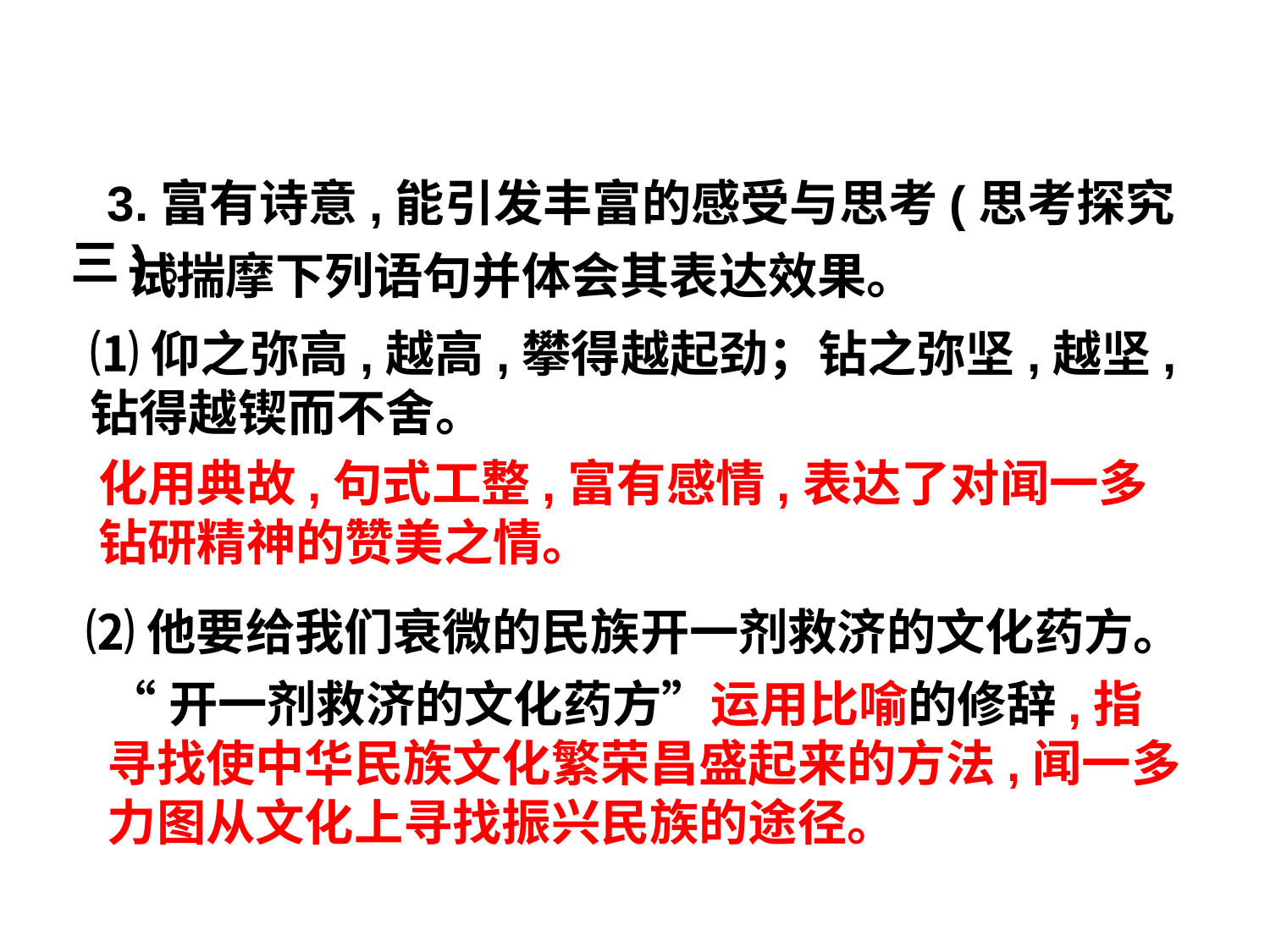

3.富有诗意,能引发丰富的感受与思考(思考探究三)。
试揣摩下列语句并体会其表达效果。
⑴仰之弥高,越高,攀得越起劲；钻之弥坚,越坚,钻得越锲而不舍。
化用典故,句式工整,富有感情,表达了对闻一多钻研精神的赞美之情。
⑵他要给我们衰微的民族开一剂救济的文化药方。
“开一剂救济的文化药方”运用比喻的修辞,指寻找使中华民族文化繁荣昌盛起来的方法,闻一多力图从文化上寻找振兴民族的途径。